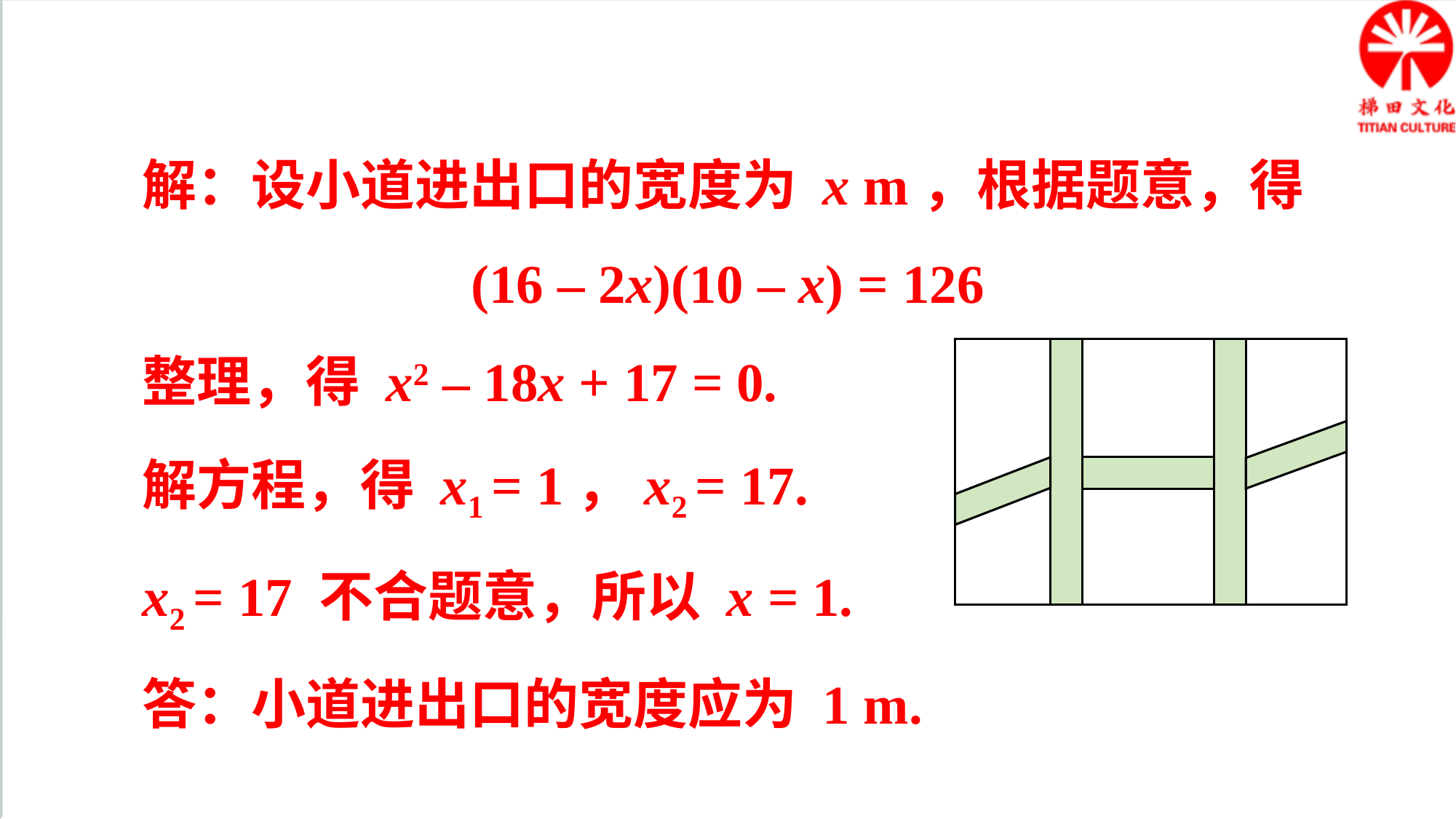

解：设小道进出口的宽度为 x m，根据题意，得
(16 – 2x)(10 – x) = 126
整理，得 x2 – 18x + 17 = 0.
解方程，得 x1 = 1，x2 = 17.
x2 = 17 不合题意，所以 x = 1.
答：小道进出口的宽度应为 1 m.